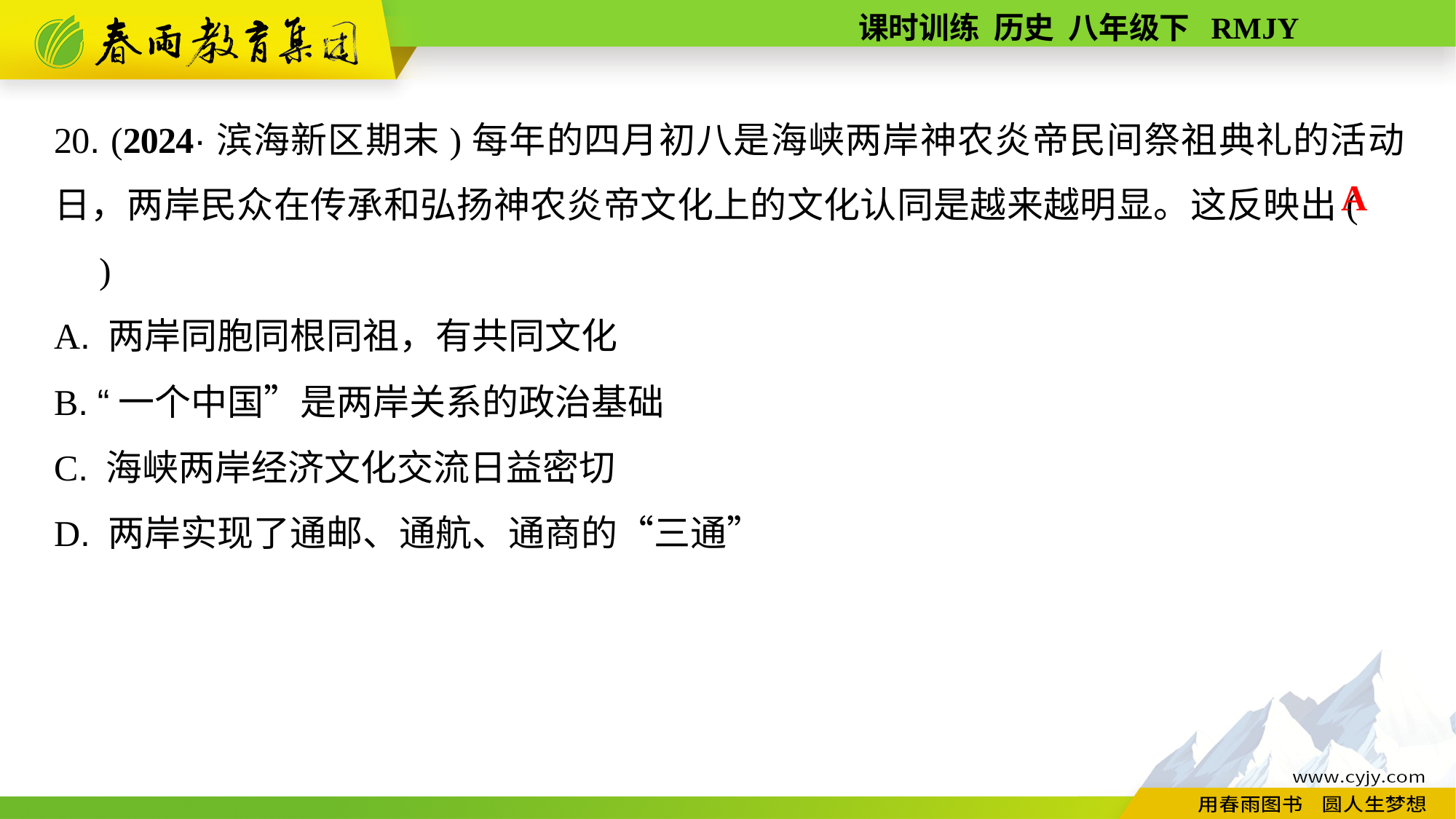

20. (2024·滨海新区期末)每年的四月初八是海峡两岸神农炎帝民间祭祖典礼的活动日，两岸民众在传承和弘扬神农炎帝文化上的文化认同是越来越明显。这反映出(　　)
A. 两岸同胞同根同祖，有共同文化
B. “一个中国”是两岸关系的政治基础
C. 海峡两岸经济文化交流日益密切
D. 两岸实现了通邮、通航、通商的“三通”
A